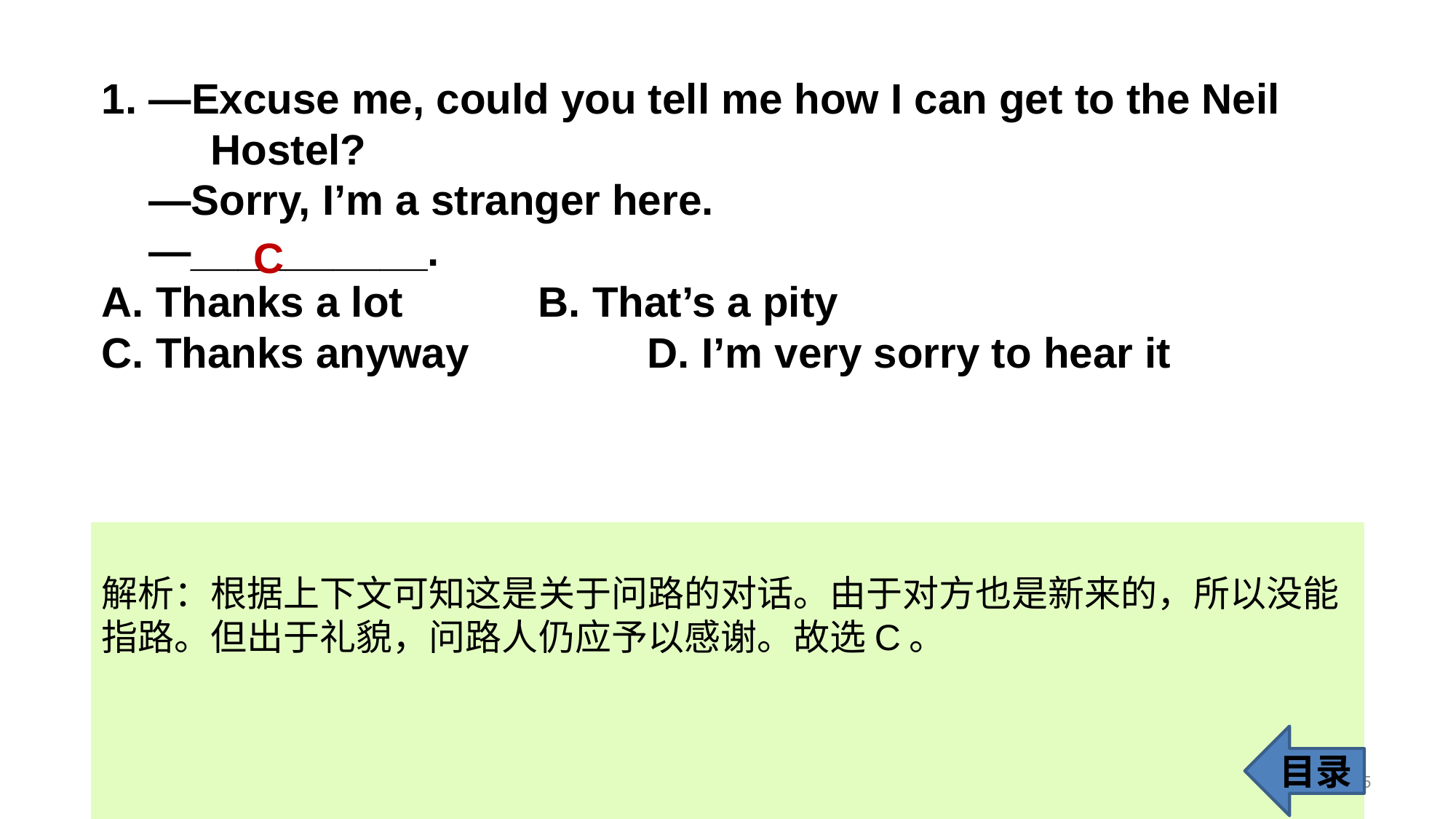

1. —Excuse me, could you tell me how I can get to the Neil    	Hostel?
    —Sorry, I’m a stranger here.
    —__________.
A. Thanks a lot 		B. That’s a pity
C. Thanks anyway 		D. I’m very sorry to hear it
C

解析：根据上下文可知这是关于问路的对话。由于对方也是新来的，所以没能
指路。但出于礼貌，问路人仍应予以感谢。故选C。
目录
5